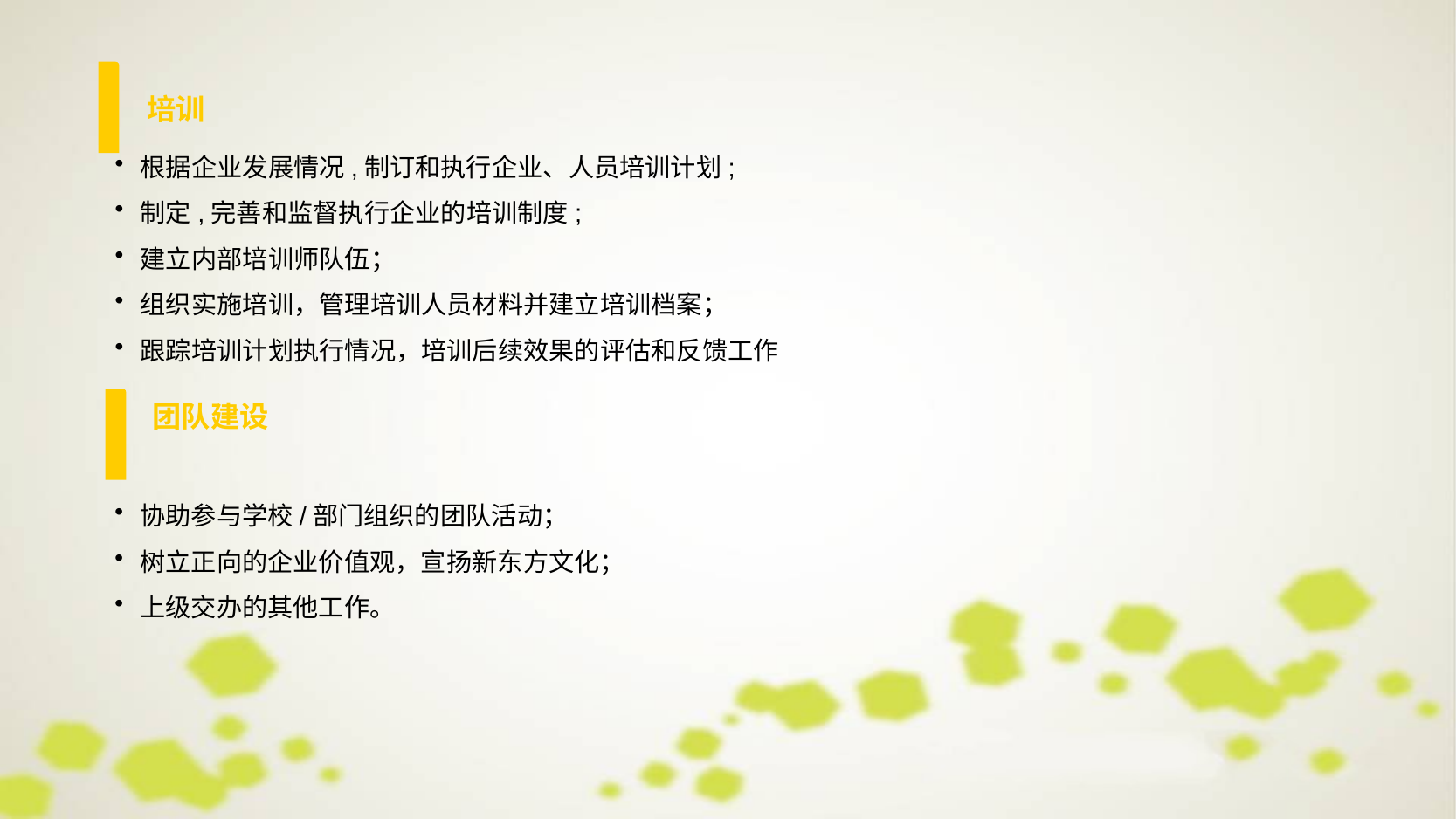

培训
根据企业发展情况,制订和执行企业、人员培训计划;
制定,完善和监督执行企业的培训制度;
建立内部培训师队伍；
组织实施培训，管理培训人员材料并建立培训档案；
跟踪培训计划执行情况，培训后续效果的评估和反馈工作
团队建设

协助参与学校/部门组织的团队活动；
树立正向的企业价值观，宣扬新东方文化；
上级交办的其他工作。